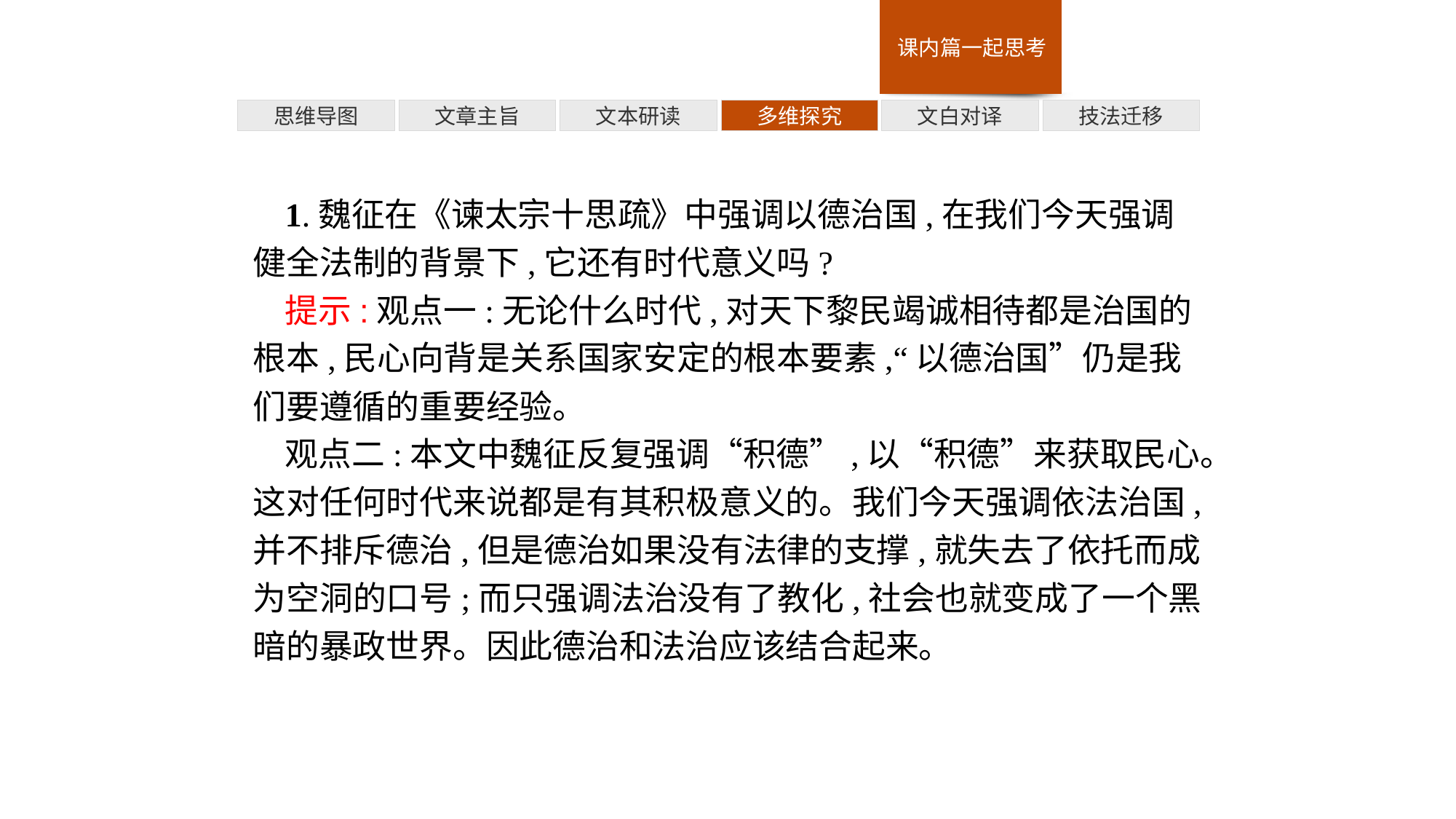

多维探究
技法迁移
思维导图
文章主旨
文本研读
文白对译
1.魏征在《谏太宗十思疏》中强调以德治国,在我们今天强调健全法制的背景下,它还有时代意义吗?
提示:观点一:无论什么时代,对天下黎民竭诚相待都是治国的根本,民心向背是关系国家安定的根本要素,“以德治国”仍是我们要遵循的重要经验。
观点二:本文中魏征反复强调“积德”,以“积德”来获取民心。这对任何时代来说都是有其积极意义的。我们今天强调依法治国,并不排斥德治,但是德治如果没有法律的支撑,就失去了依托而成为空洞的口号;而只强调法治没有了教化,社会也就变成了一个黑暗的暴政世界。因此德治和法治应该结合起来。